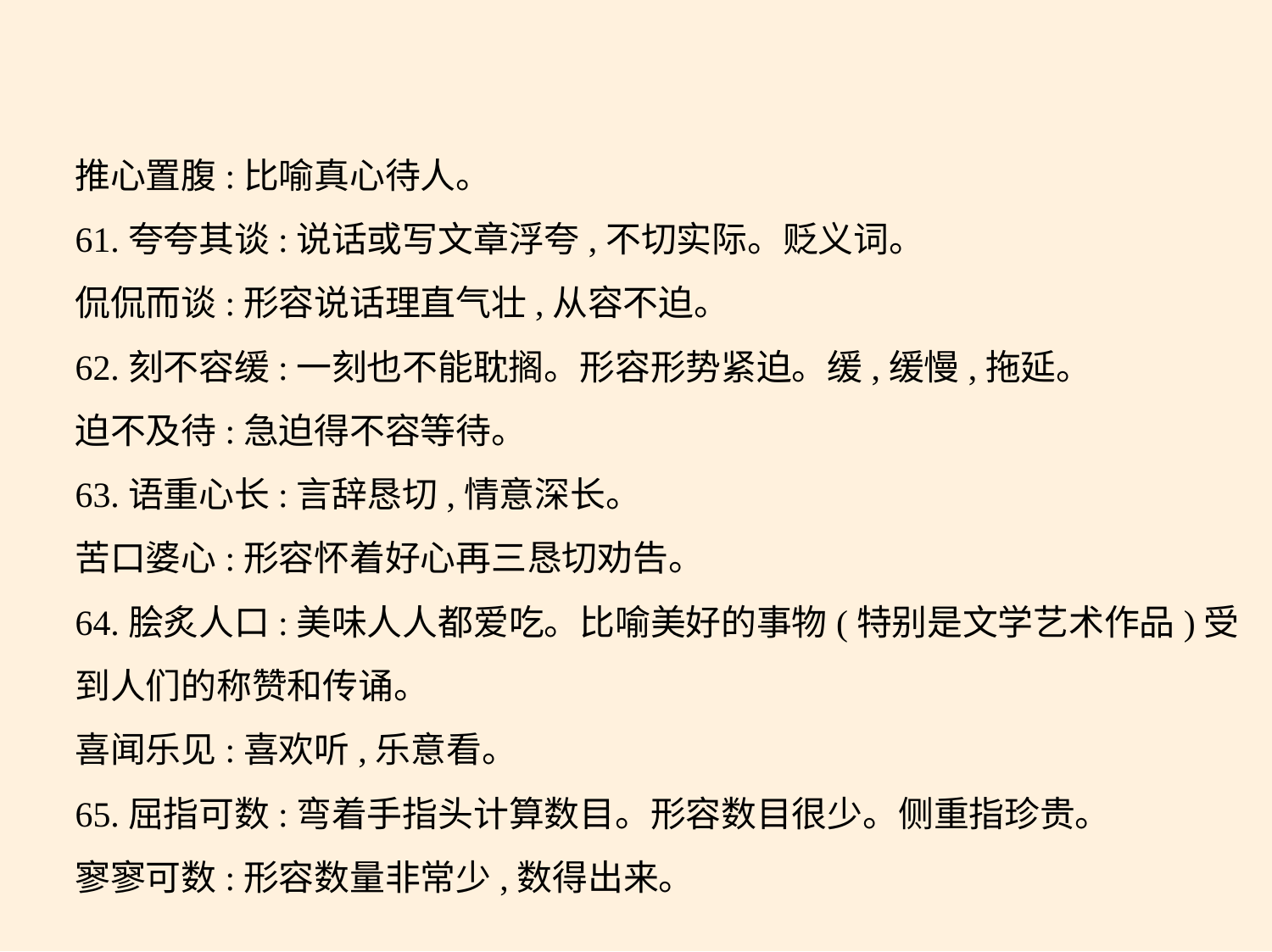

推心置腹:比喻真心待人。
61.夸夸其谈:说话或写文章浮夸,不切实际。贬义词。
侃侃而谈:形容说话理直气壮,从容不迫。
62.刻不容缓:一刻也不能耽搁。形容形势紧迫。缓,缓慢,拖延。
迫不及待:急迫得不容等待。
63.语重心长:言辞恳切,情意深长。
苦口婆心:形容怀着好心再三恳切劝告。
64.脍炙人口:美味人人都爱吃。比喻美好的事物(特别是文学艺术作品)受
到人们的称赞和传诵。
喜闻乐见:喜欢听,乐意看。
65.屈指可数:弯着手指头计算数目。形容数目很少。侧重指珍贵。
寥寥可数:形容数量非常少,数得出来。